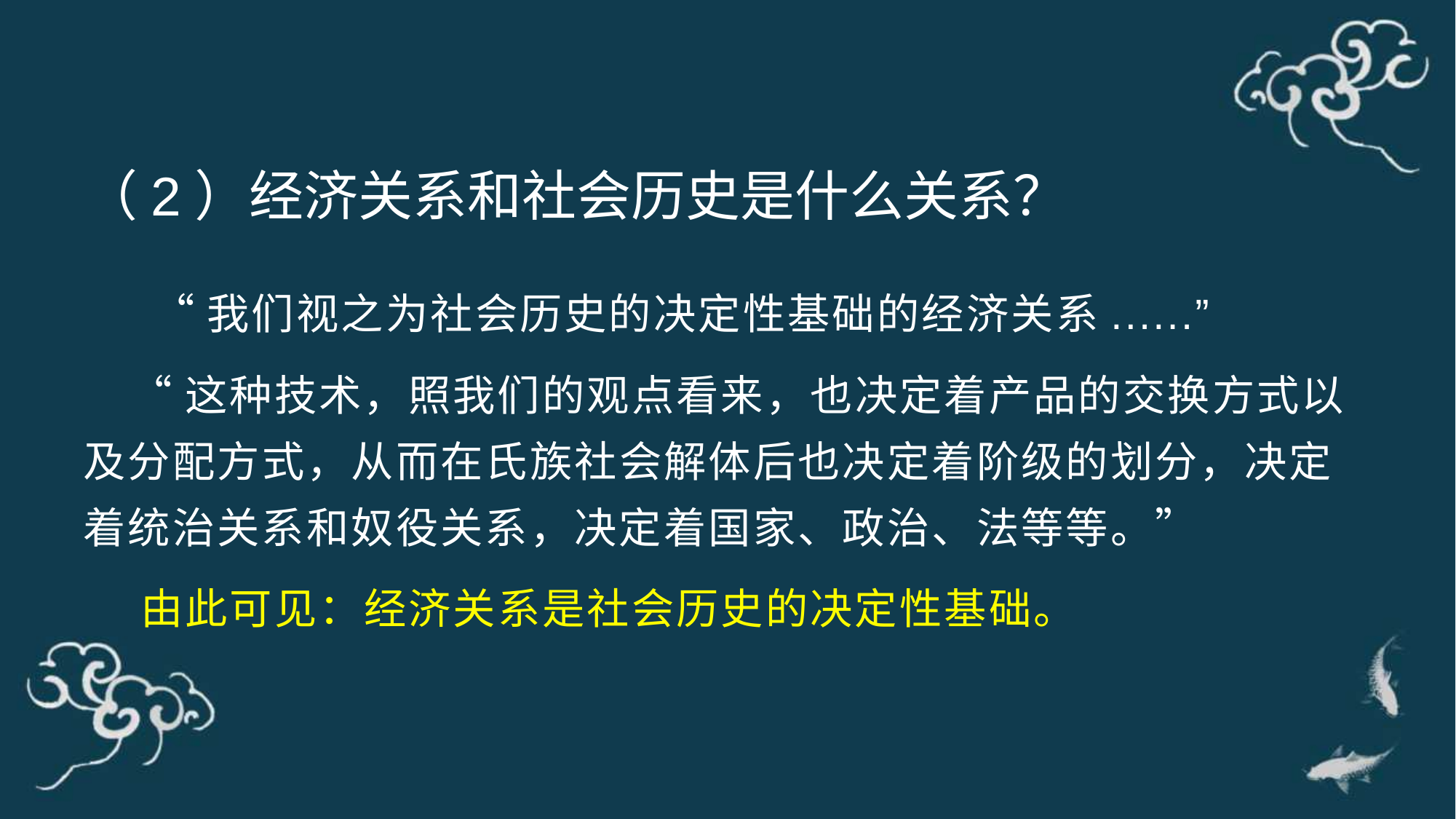

（2）经济关系和社会历史是什么关系？
       “我们视之为社会历史的决定性基础的经济关系......”
    “这种技术，照我们的观点看来，也决定着产品的交换方式以及分配方式，从而在氏族社会解体后也决定着阶级的划分，决定着统治关系和奴役关系，决定着国家、政治、法等等。”
    由此可见：经济关系是社会历史的决定性基础。